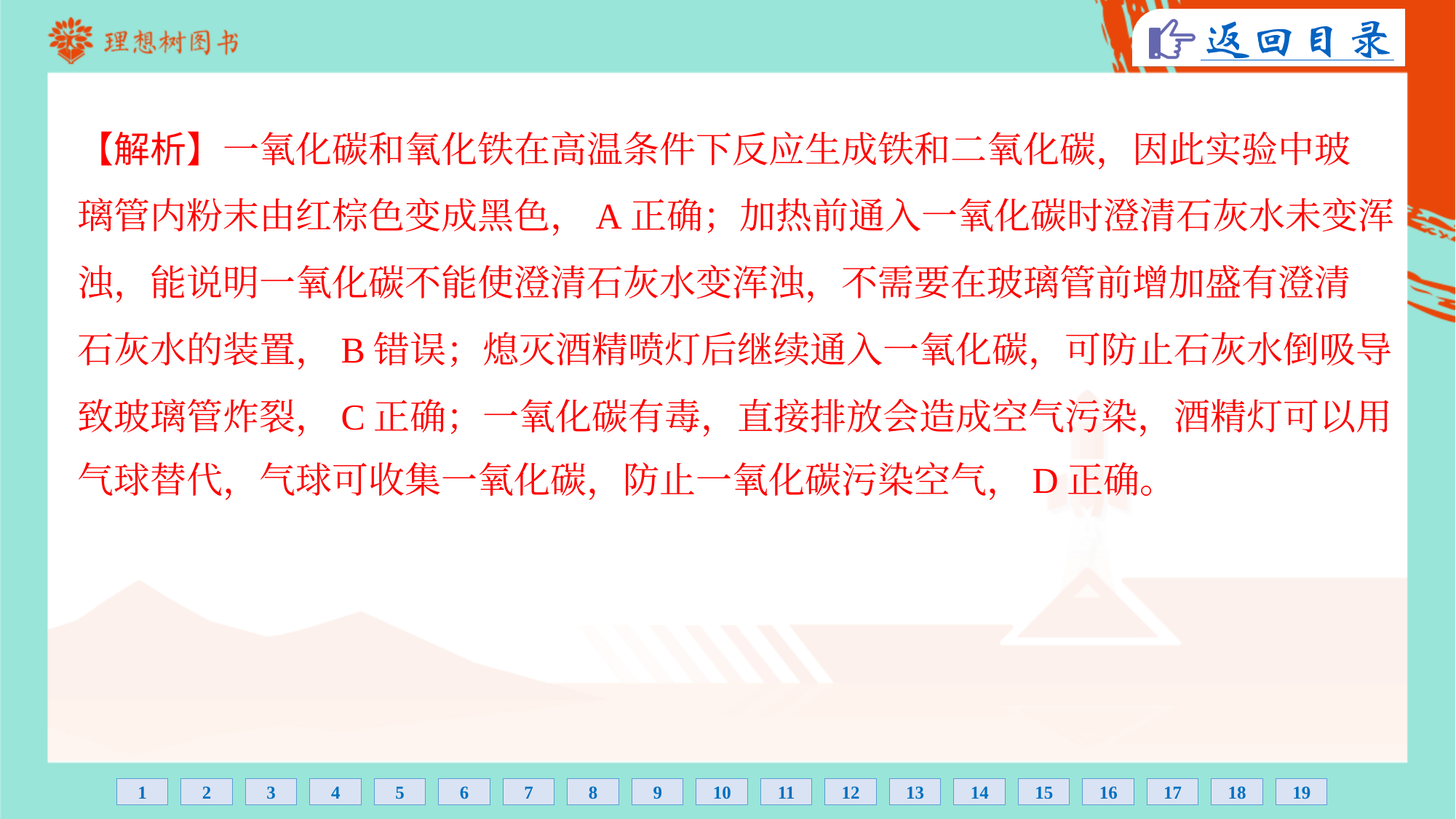

【解析】一氧化碳和氧化铁在高温条件下反应生成铁和二氧化碳，因此实验中玻
璃管内粉末由红棕色变成黑色，A正确；加热前通入一氧化碳时澄清石灰水未变浑
浊，能说明一氧化碳不能使澄清石灰水变浑浊，不需要在玻璃管前增加盛有澄清
石灰水的装置，B错误；熄灭酒精喷灯后继续通入一氧化碳，可防止石灰水倒吸导
致玻璃管炸裂，C正确；一氧化碳有毒，直接排放会造成空气污染，酒精灯可以用
气球替代，气球可收集一氧化碳，防止一氧化碳污染空气，D正确。